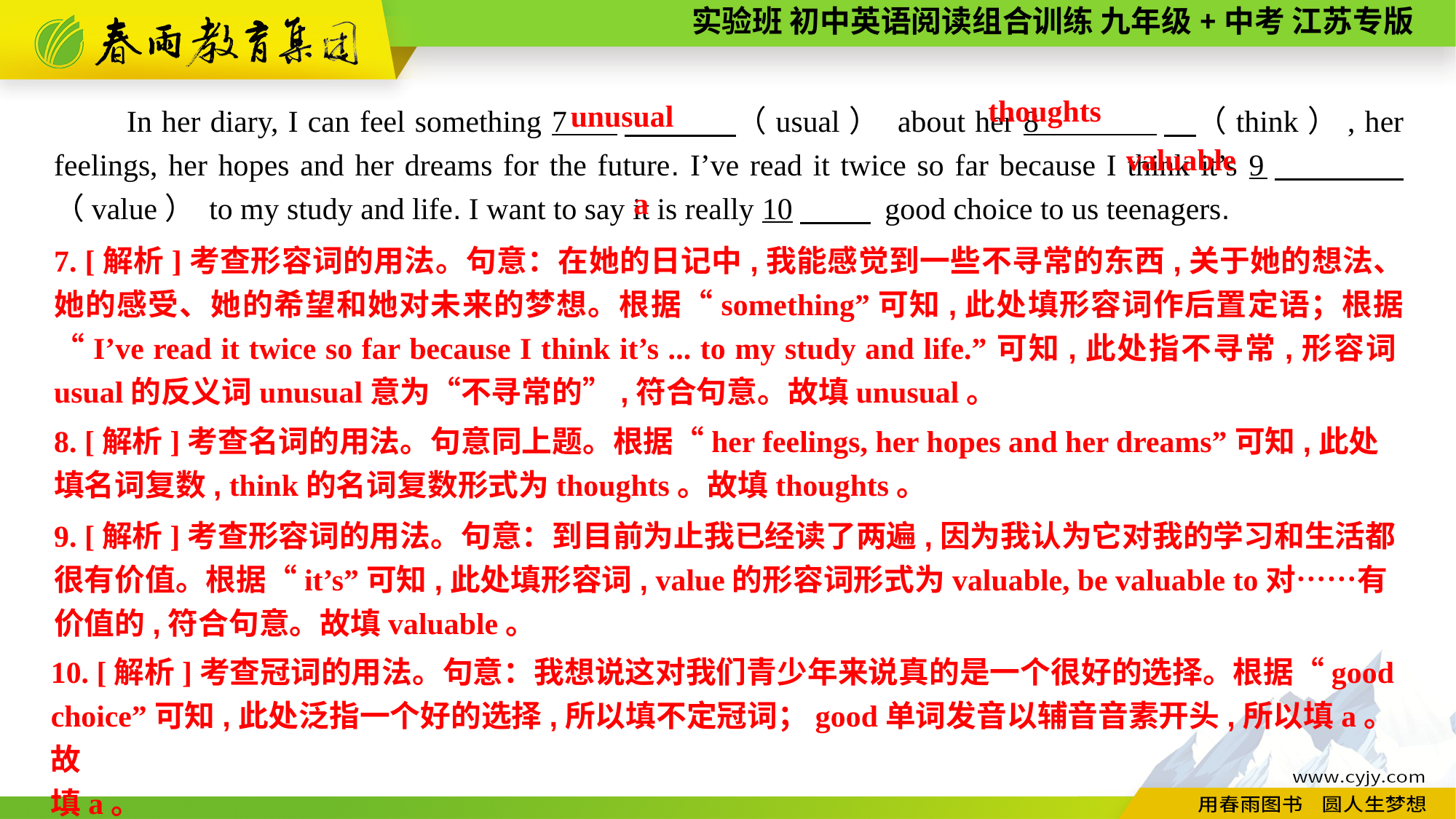

thoughts
In her diary, I can feel something 7     　         （usual） about her 8            　（think）, her feelings, her hopes and her dreams for the future. I’ve read it twice so far because I think it’s 9　           （value） to my study and life. I want to say it is really 10　       good choice to us teenagers.
unusual
valuable
a
7. [解析]考查形容词的用法。句意：在她的日记中,我能感觉到一些不寻常的东西,关于她的想法、她的感受、她的希望和她对未来的梦想。根据“something”可知,此处填形容词作后置定语；根据“I’ve read it twice so far because I think it’s ... to my study and life.”可知,此处指不寻常,形容词usual的反义词unusual意为“不寻常的”,符合句意。故填unusual。
8. [解析]考查名词的用法。句意同上题。根据“her feelings, her hopes and her dreams”可知,此处填名词复数, think的名词复数形式为thoughts。故填thoughts。
9. [解析]考查形容词的用法。句意：到目前为止我已经读了两遍,因为我认为它对我的学习和生活都很有价值。根据“it’s”可知,此处填形容词, value的形容词形式为valuable, be valuable to对……有价值的,符合句意。故填valuable。
10. [解析]考查冠词的用法。句意：我想说这对我们青少年来说真的是一个很好的选择。根据“good choice”可知,此处泛指一个好的选择,所以填不定冠词；good单词发音以辅音音素开头,所以填a。故
填a。